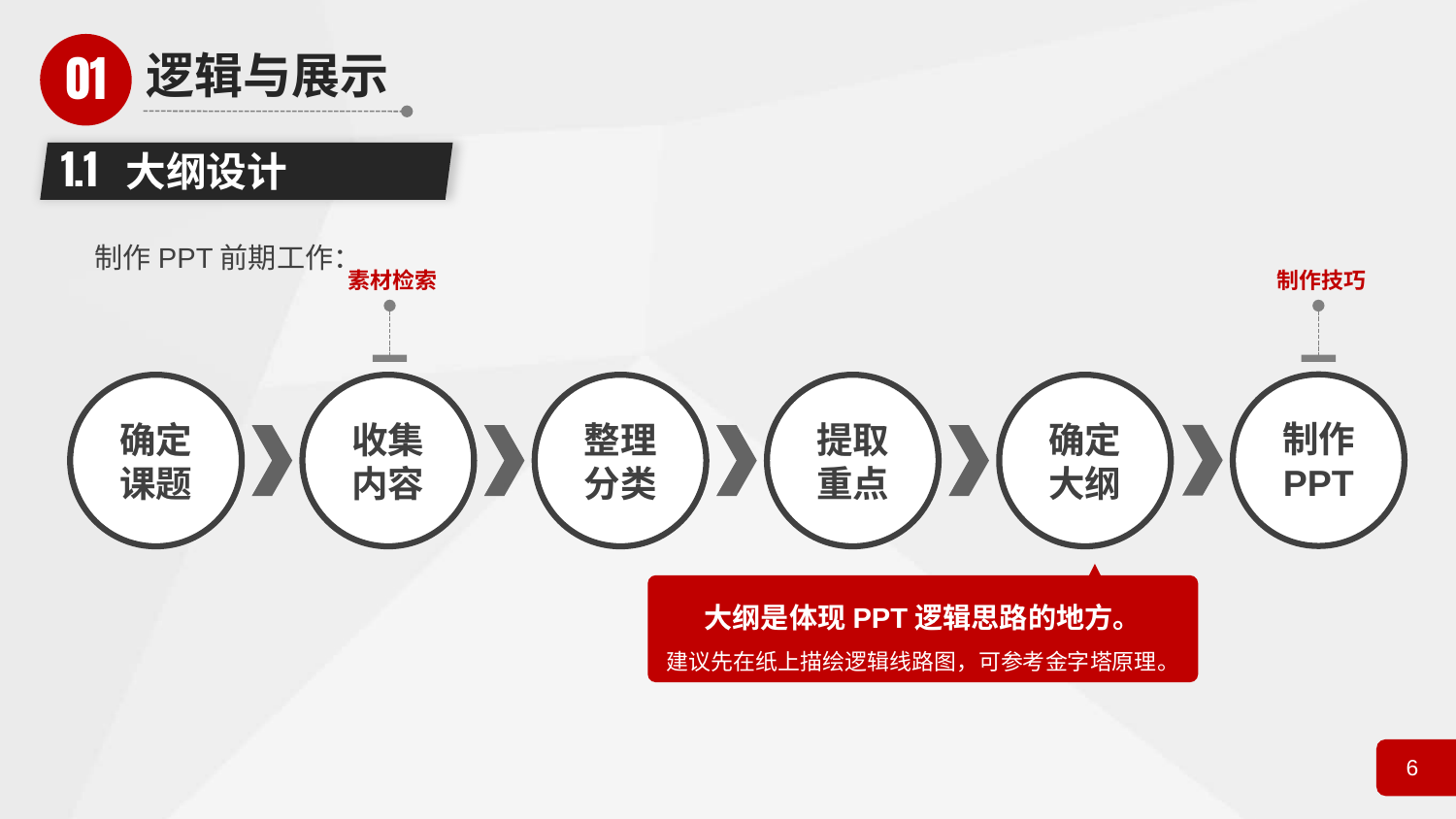

1.1  大纲设计

制作PPT前期工作：
素材检索
制作技巧

制作
PPT
确定
课题
收集
内容
整理
分类
提取
重点
确定
大纲

大纲是体现PPT逻辑思路的地方。
建议先在纸上描绘逻辑线路图，可参考金字塔原理。